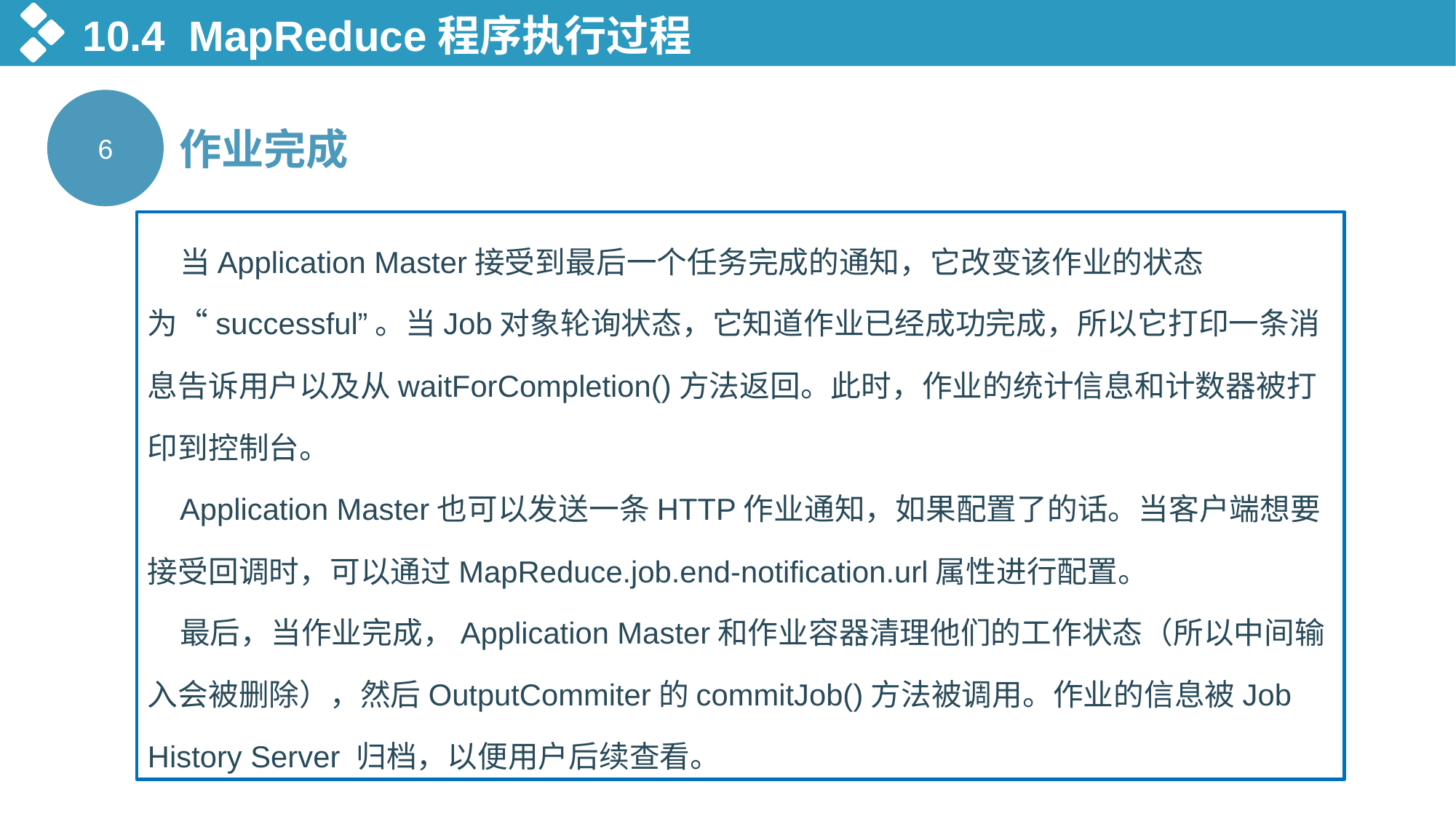

10.4  MapReduce程序执行过程
6
作业完成
当Application Master接受到最后一个任务完成的通知，它改变该作业的状态为“successful”。当Job对象轮询状态，它知道作业已经成功完成，所以它打印一条消息告诉用户以及从waitForCompletion()方法返回。此时，作业的统计信息和计数器被打印到控制台。
Application Master也可以发送一条HTTP作业通知，如果配置了的话。当客户端想要接受回调时，可以通过MapReduce.job.end-notification.url属性进行配置。
最后，当作业完成，Application Master和作业容器清理他们的工作状态（所以中间输入会被删除），然后OutputCommiter的commitJob()方法被调用。作业的信息被Job History Server 归档，以便用户后续查看。